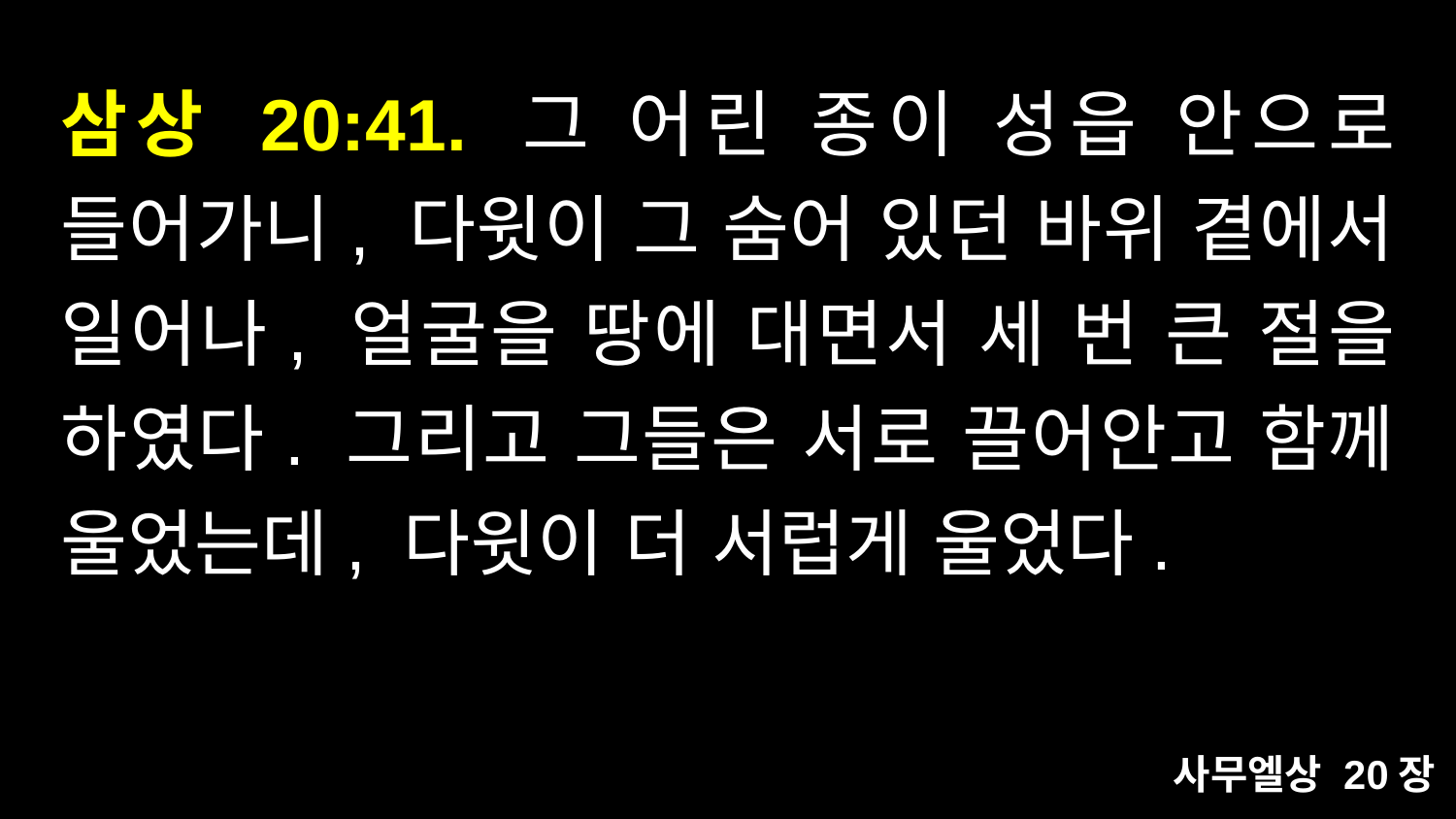

# 삼상 20:41. 그 어린 종이 성읍 안으로 들어가니, 다윗이 그 숨어 있던 바위 곁에서 일어나, 얼굴을 땅에 대면서 세 번 큰 절을 하였다. 그리고 그들은 서로 끌어안고 함께 울었는데, 다윗이 더 서럽게 울었다.
사무엘상 20장